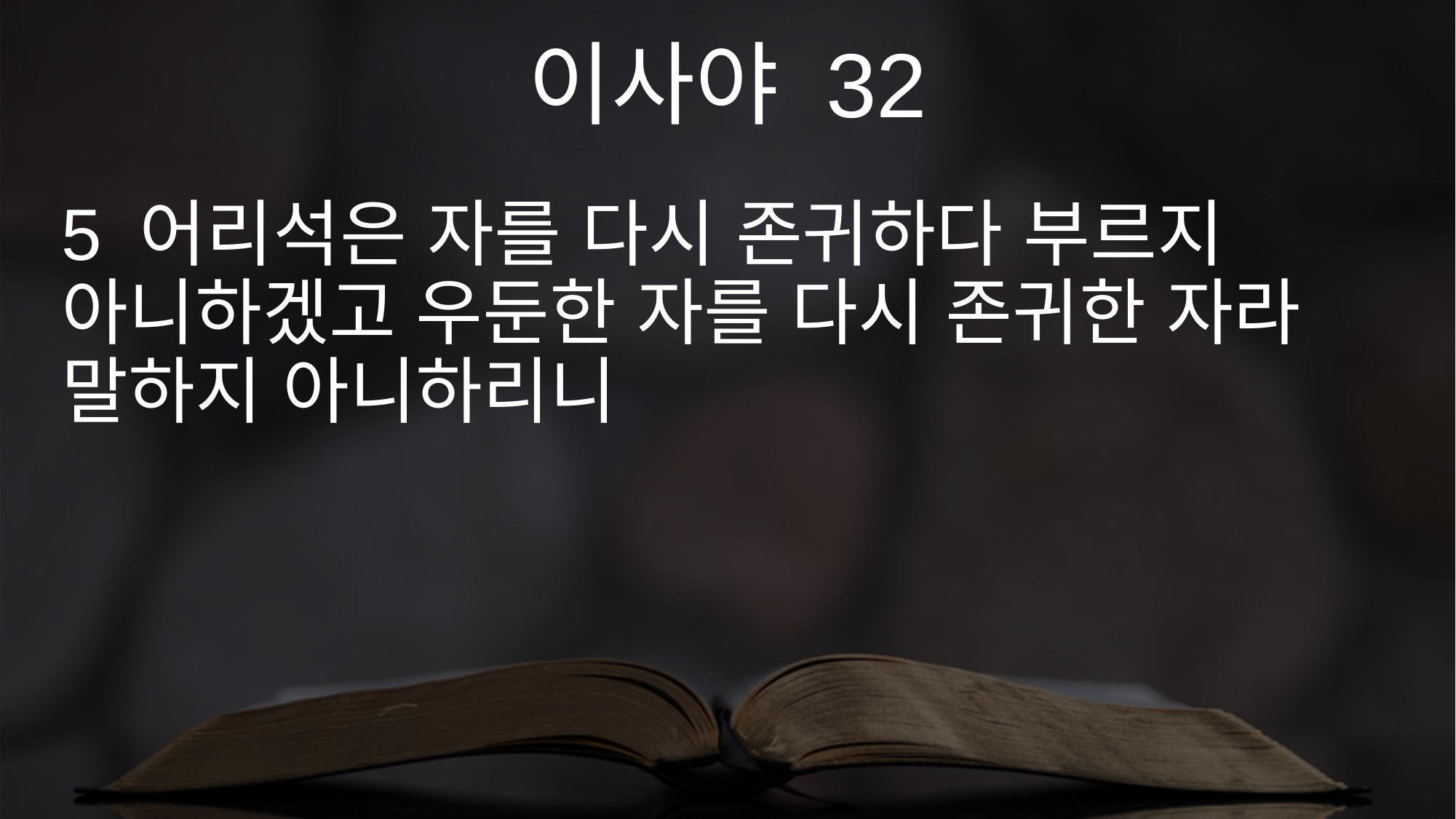

이사야 32
5 어리석은 자를 다시 존귀하다 부르지 아니하겠고 우둔한 자를 다시 존귀한 자라 말하지 아니하리니